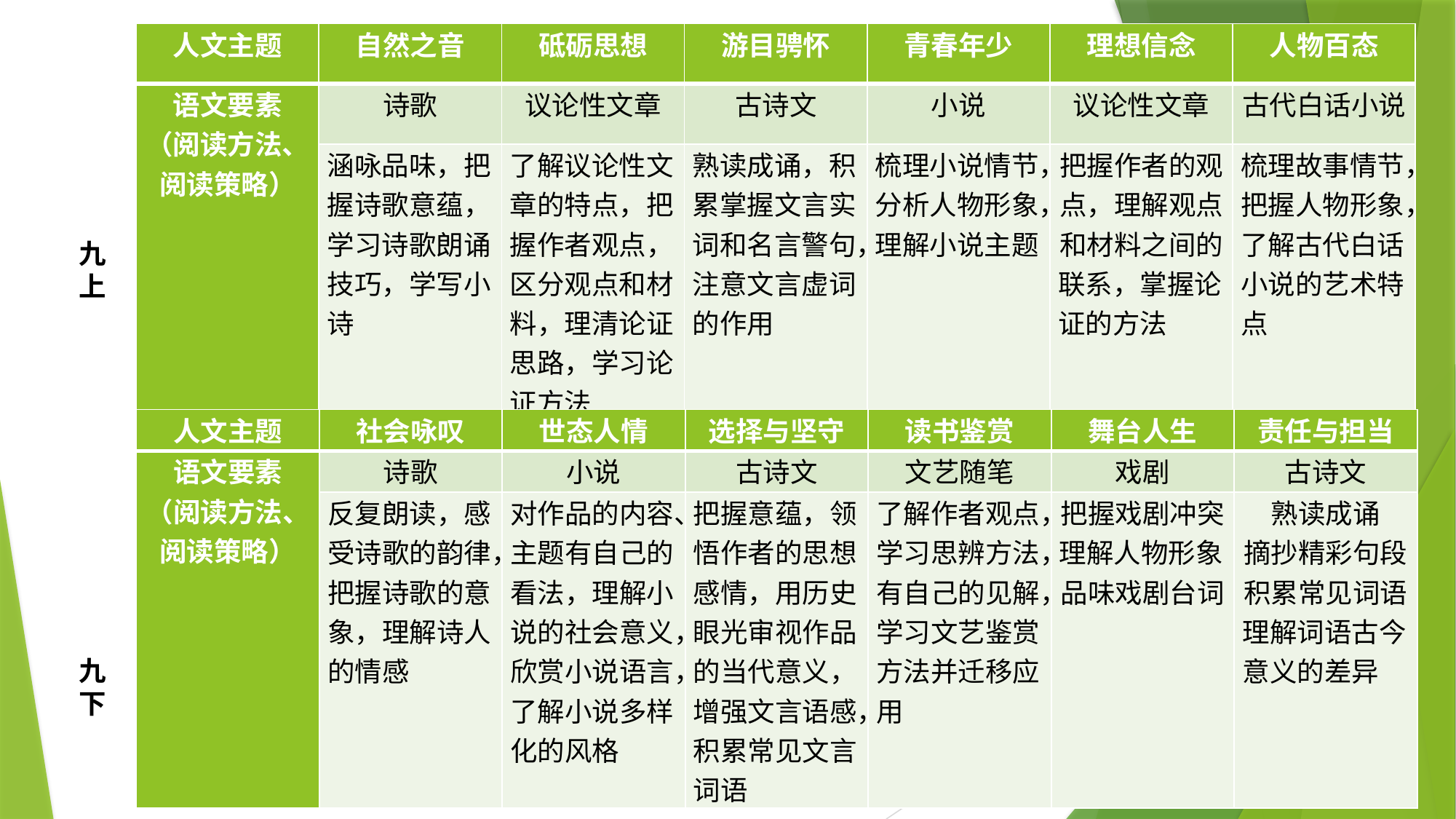

| 人文主题 | 自然之音 | 砥砺思想 | 游目骋怀 | 青春年少 | 理想信念 | 人物百态 |
| --- | --- | --- | --- | --- | --- | --- |
| 语文要素 （阅读方法、阅读策略） | 诗歌 | 议论性文章 | 古诗文 | 小说 | 议论性文章 | 古代白话小说 |
|  | 涵咏品味，把握诗歌意蕴，学习诗歌朗诵技巧，学写小诗 | 了解议论性文章的特点，把握作者观点，区分观点和材料，理清论证思路，学习论证方法 | 熟读成诵，积累掌握文言实词和名言警句，注意文言虚词的作用 | 梳理小说情节， 分析人物形象， 理解小说主题 | 把握作者的观点，理解观点和材料之间的 联系，掌握论证的方法 | 梳理故事情节，把握人物形象，了解古代白话小说的艺术特点 |
九上
| 人文主题 | 社会咏叹 | 世态人情 | 选择与坚守 | 读书鉴赏 | 舞台人生 | 责任与担当 |
| --- | --- | --- | --- | --- | --- | --- |
| 语文要素 （阅读方法、阅读策略） | 诗歌 | 小说 | 古诗文 | 文艺随笔 | 戏剧 | 古诗文 |
|  | 反复朗读，感受诗歌的韵律，把握诗歌的意象，理解诗人的情感 | 对作品的内容、主题有自己的看法，理解小说的社会意义，欣赏小说语言，了解小说多样化的风格 | 把握意蕴，领悟作者的思想感情，用历史眼光审视作品的当代意义，增强文言语感， 积累常见文言词语 | 了解作者观点，学习思辨方法，有自己的见解，学习文艺鉴赏方法并迁移应用 | 把握戏剧冲突 理解人物形象 品味戏剧台词 | 熟读成诵 摘抄精彩句段 积累常见词语 理解词语古今意义的差异 |
九下